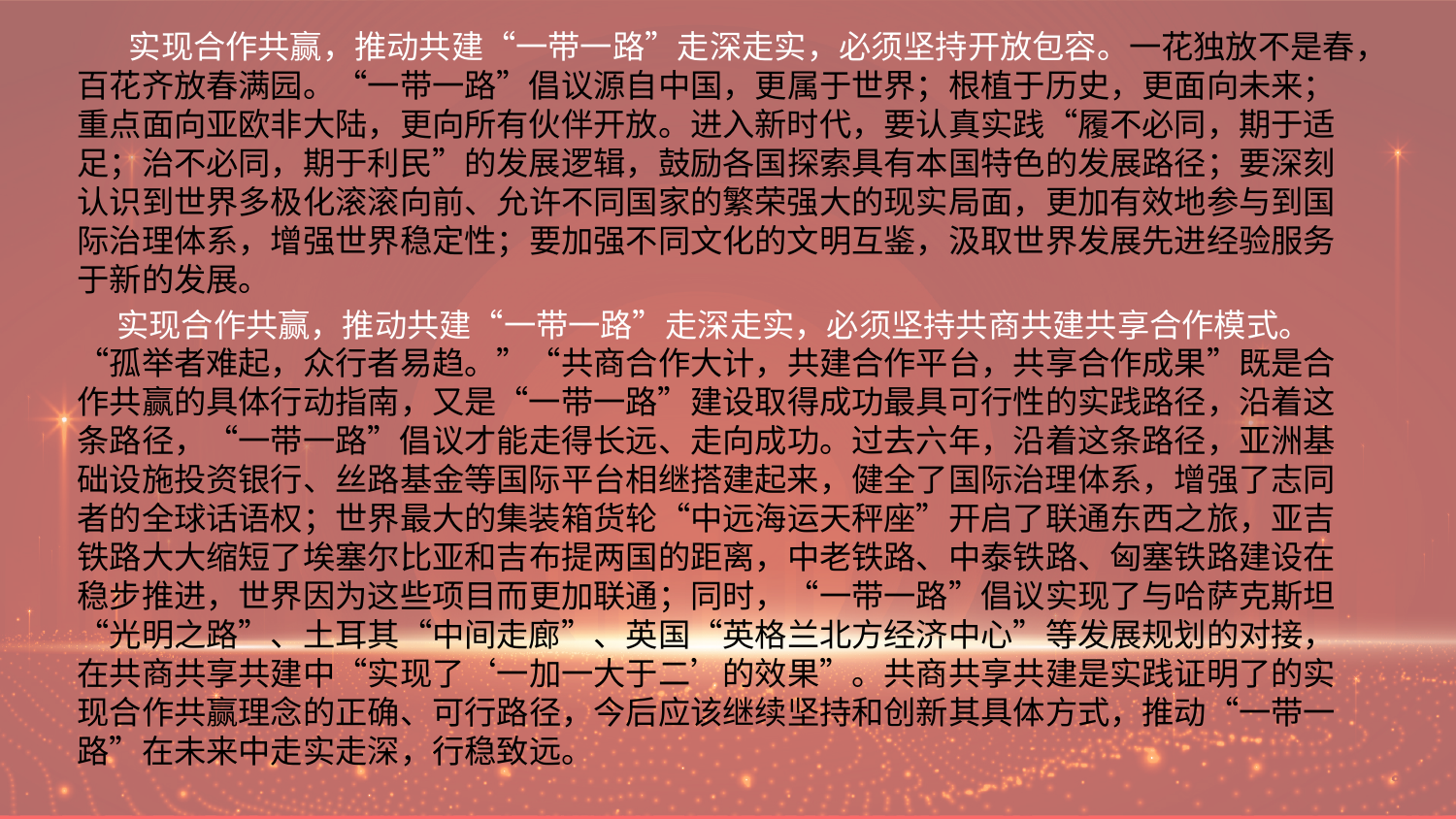

实现合作共赢，推动共建“一带一路”走深走实，必须坚持开放包容。一花独放不是春，百花齐放春满园。“一带一路”倡议源自中国，更属于世界；根植于历史，更面向未来；重点面向亚欧非大陆，更向所有伙伴开放。进入新时代，要认真实践“履不必同，期于适足；治不必同，期于利民”的发展逻辑，鼓励各国探索具有本国特色的发展路径；要深刻认识到世界多极化滚滚向前、允许不同国家的繁荣强大的现实局面，更加有效地参与到国际治理体系，增强世界稳定性；要加强不同文化的文明互鉴，汲取世界发展先进经验服务于新的发展。
　 实现合作共赢，推动共建“一带一路”走深走实，必须坚持共商共建共享合作模式。“孤举者难起，众行者易趋。”“共商合作大计，共建合作平台，共享合作成果”既是合作共赢的具体行动指南，又是“一带一路”建设取得成功最具可行性的实践路径，沿着这条路径，“一带一路”倡议才能走得长远、走向成功。过去六年，沿着这条路径，亚洲基础设施投资银行、丝路基金等国际平台相继搭建起来，健全了国际治理体系，增强了志同者的全球话语权；世界最大的集装箱货轮“中远海运天秤座”开启了联通东西之旅，亚吉铁路大大缩短了埃塞尔比亚和吉布提两国的距离，中老铁路、中泰铁路、匈塞铁路建设在稳步推进，世界因为这些项目而更加联通；同时，“一带一路”倡议实现了与哈萨克斯坦“光明之路”、土耳其“中间走廊”、英国“英格兰北方经济中心”等发展规划的对接，在共商共享共建中“实现了‘一加一大于二’的效果”。共商共享共建是实践证明了的实现合作共赢理念的正确、可行路径，今后应该继续坚持和创新其具体方式，推动“一带一路”在未来中走实走深，行稳致远。